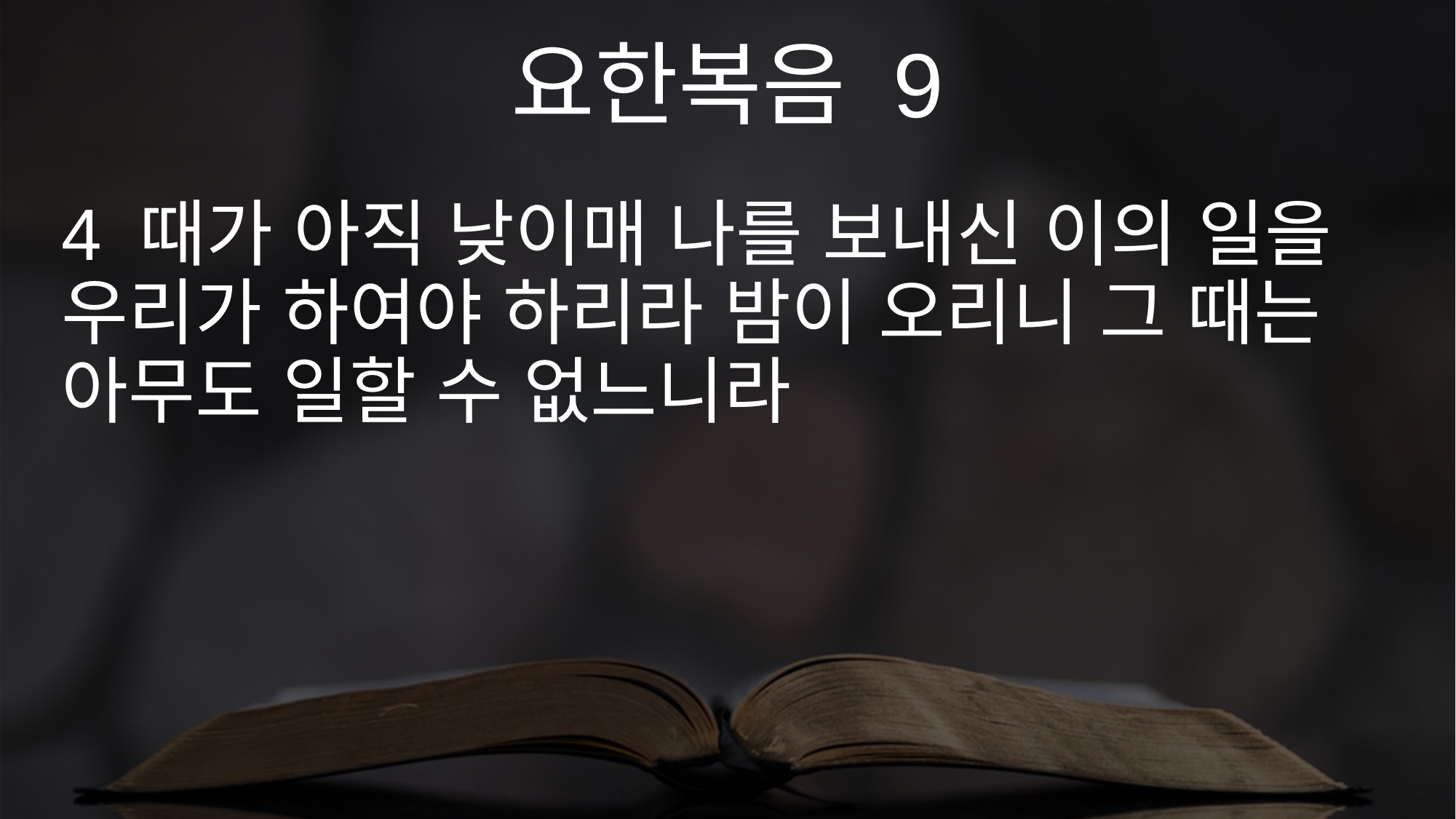

요한복음 9
4 때가 아직 낮이매 나를 보내신 이의 일을 우리가 하여야 하리라 밤이 오리니 그 때는 아무도 일할 수 없느니라